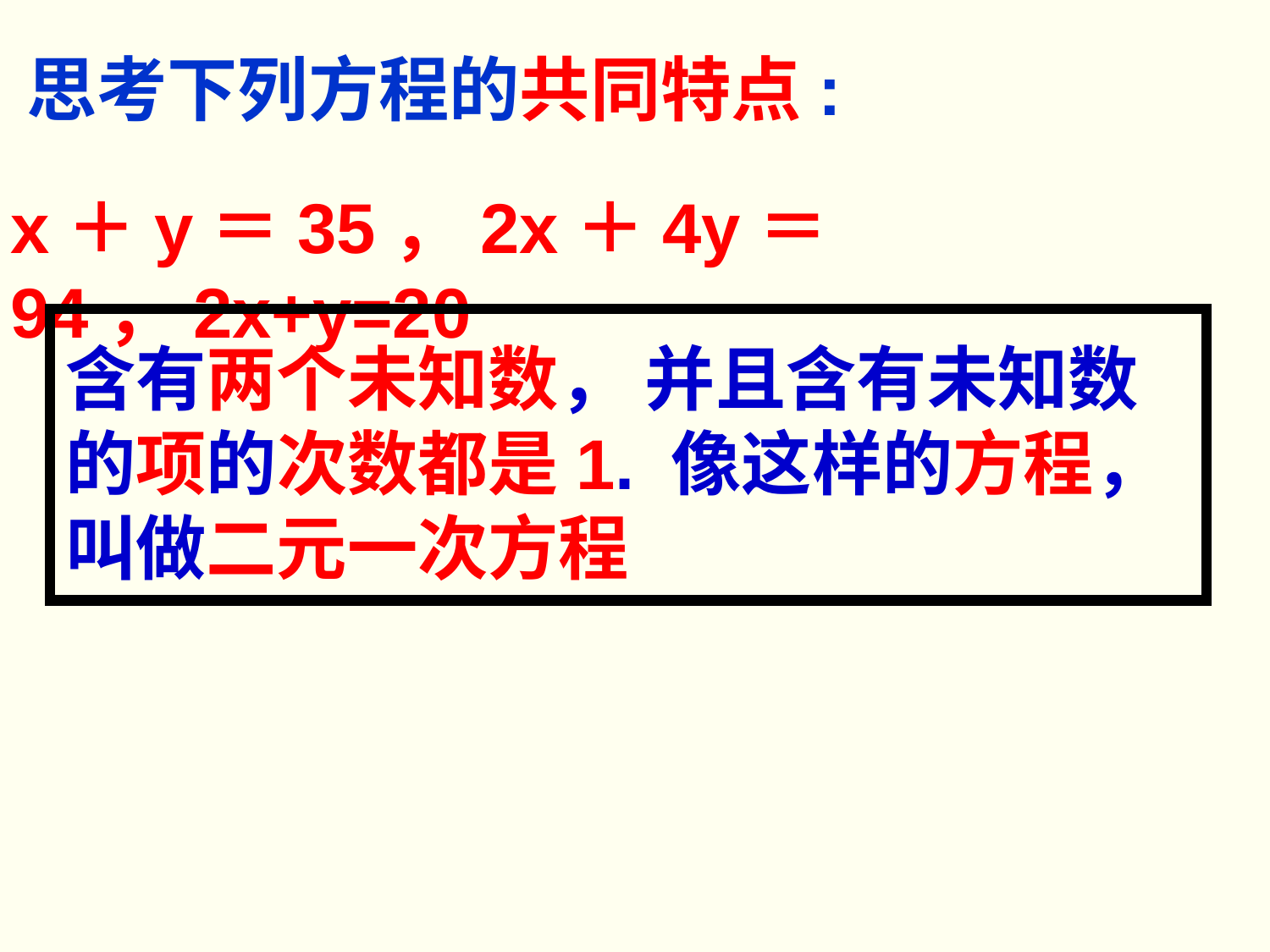

思考下列方程的共同特点:
x＋y＝35，2x＋4y＝94，2x+y=20

含有两个未知数， 并且含有未知数的项的次数都是1. 像这样的方程，叫做二元一次方程